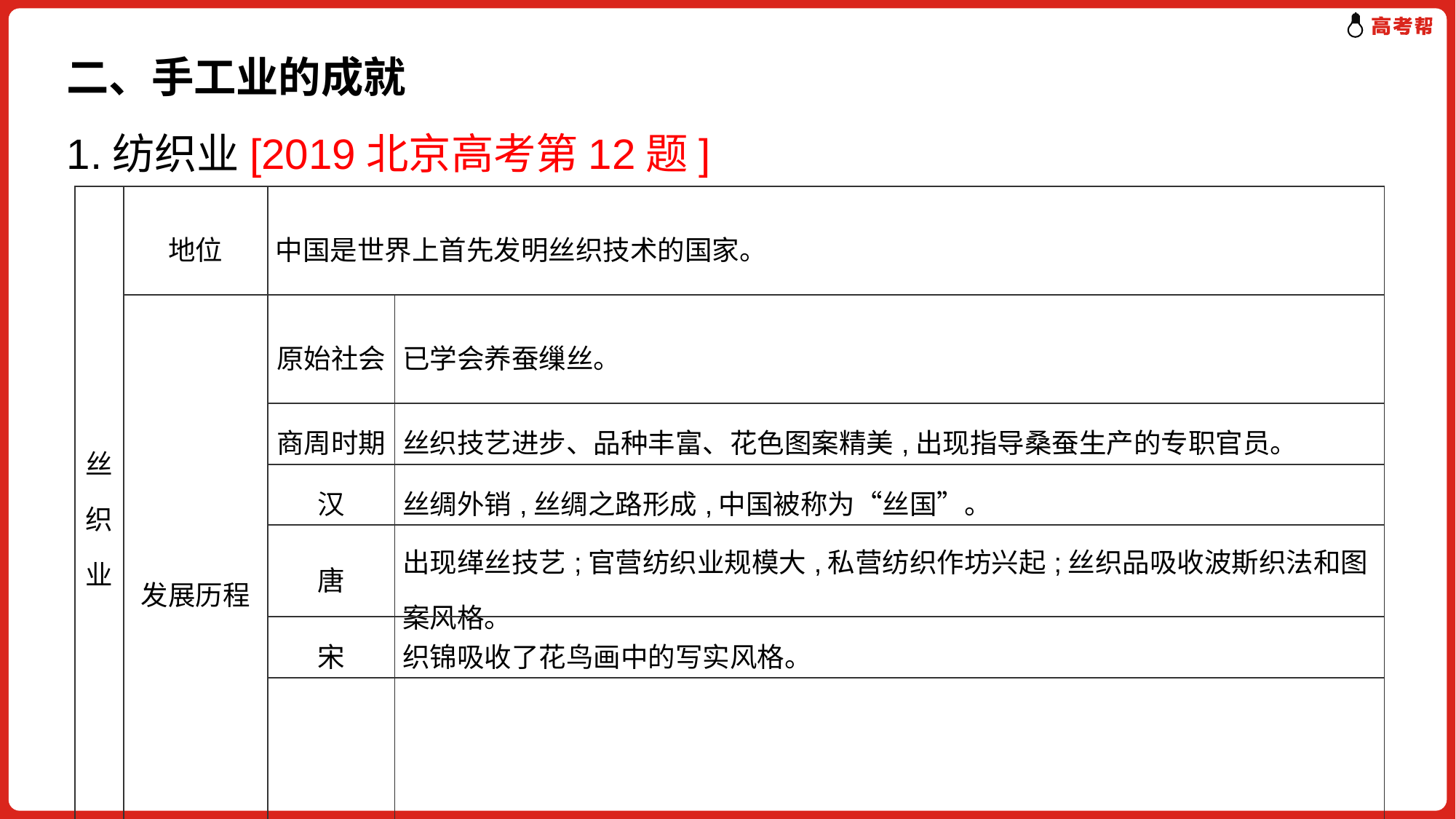

二、手工业的成就
1.纺织业[2019北京高考第12题]
| 丝织业 | 地位 | 中国是世界上首先发明丝织技术的国家。 |  |
| --- | --- | --- | --- |
|  | 发展历程 | 原始社会 | 已学会养蚕缫丝。 |
|  |  | 商周时期 | 丝织技艺进步、品种丰富、花色图案精美,出现指导桑蚕生产的专职官员。 |
|  |  | 汉 | 丝绸外销,丝绸之路形成,中国被称为“丝国”。 |
|  |  | 唐 | 出现缂丝技艺;官营纺织业规模大,私营纺织作坊兴起;丝织品吸收波斯织法和图案风格。 |
|  |  | 宋 | 织锦吸收了花鸟画中的写实风格。 |
|  |  | 明清 | 丝织业发展进入鼎盛时期,苏州、杭州成为丝织业中心。明中后期丝织业中出现资本主义萌芽;缎成为清朝丝织品代表。 |